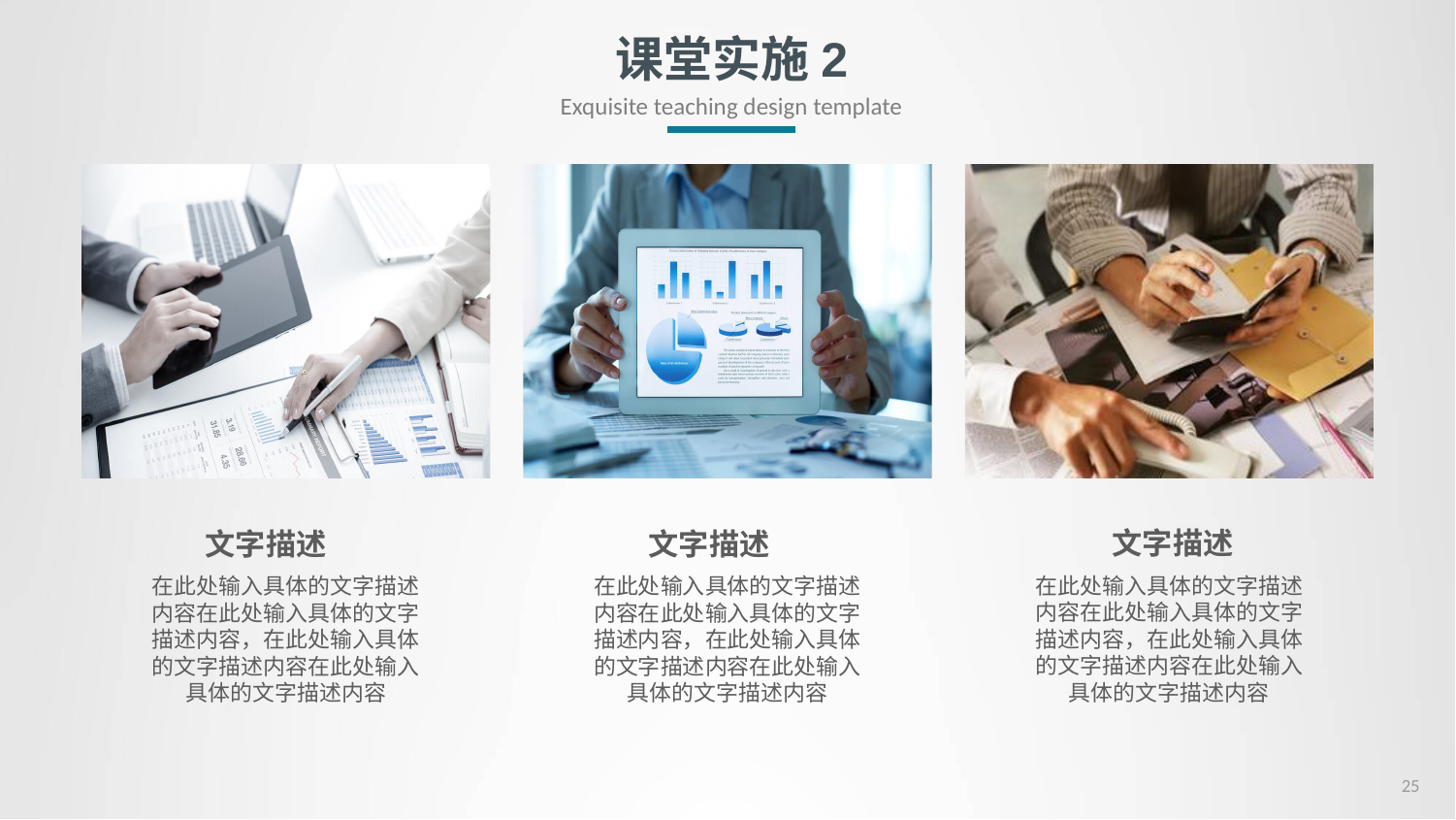

# 课堂实施2
Exquisite teaching design template

文字描述
在此处输入具体的文字描述内容在此处输入具体的文字描述内容，在此处输入具体的文字描述内容在此处输入具体的文字描述内容
文字描述
在此处输入具体的文字描述内容在此处输入具体的文字描述内容，在此处输入具体的文字描述内容在此处输入具体的文字描述内容
文字描述
在此处输入具体的文字描述内容在此处输入具体的文字描述内容，在此处输入具体的文字描述内容在此处输入具体的文字描述内容
25